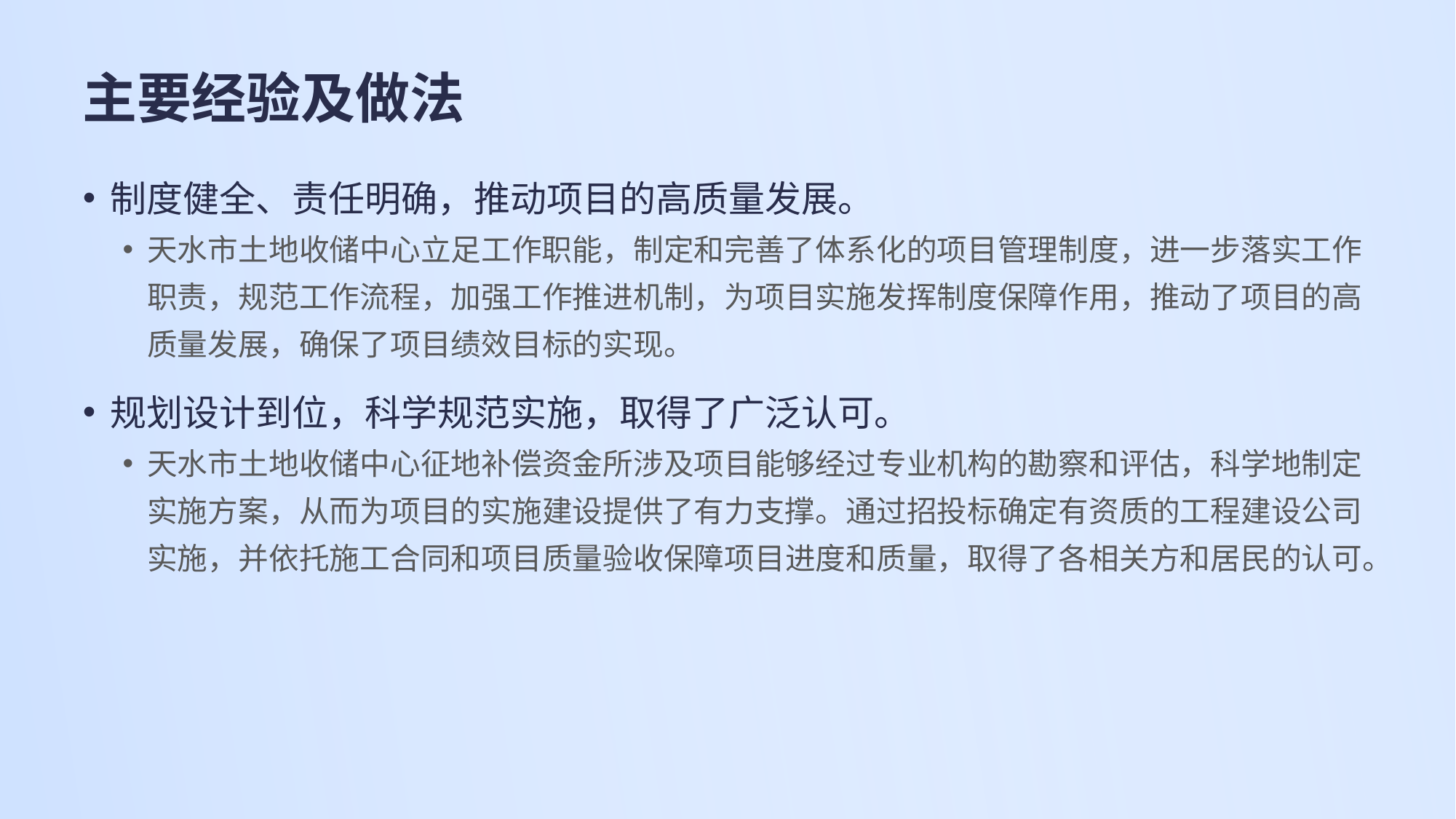

# 主要经验及做法
制度健全、责任明确，推动项目的高质量发展。
天水市土地收储中心立足工作职能，制定和完善了体系化的项目管理制度，进一步落实工作职责，规范工作流程，加强工作推进机制，为项目实施发挥制度保障作用，推动了项目的高质量发展，确保了项目绩效目标的实现。
规划设计到位，科学规范实施，取得了广泛认可。
天水市土地收储中心征地补偿资金所涉及项目能够经过专业机构的勘察和评估，科学地制定实施方案，从而为项目的实施建设提供了有力支撑。通过招投标确定有资质的工程建设公司实施，并依托施工合同和项目质量验收保障项目进度和质量，取得了各相关方和居民的认可。